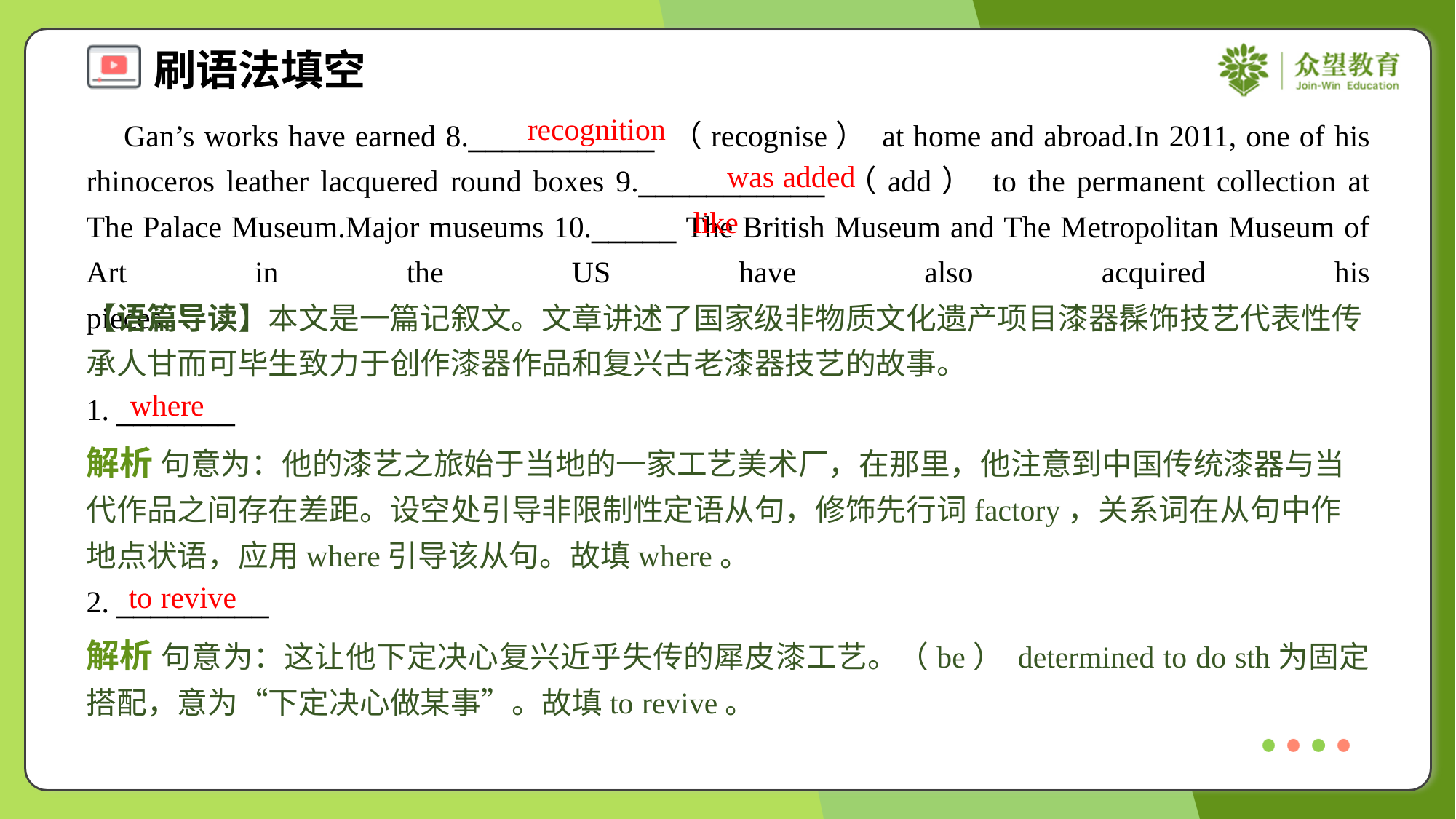

recognition
    Gan’s works have earned 8.___________ （recognise） at home and abroad.In 2011, one of his rhinoceros leather lacquered round boxes 9.___________ （add） to the permanent collection at The Palace Museum.Major museums 10._____ The British Museum and The Metropolitan Museum of Art in the US have also acquired his pieces.#1.3
was added
like
【语篇导读】本文是一篇记叙文。文章讲述了国家级非物质文化遗产项目漆器髹饰技艺代表性传承人甘而可毕生致力于创作漆器作品和复兴古老漆器技艺的故事。
where
1. _______
解析 句意为：他的漆艺之旅始于当地的一家工艺美术厂，在那里，他注意到中国传统漆器与当代作品之间存在差距。设空处引导非限制性定语从句，修饰先行词factory，关系词在从句中作地点状语，应用where引导该从句。故填where。
to revive
2. _________
解析 句意为：这让他下定决心复兴近乎失传的犀皮漆工艺。（be） determined to do sth为固定搭配，意为“下定决心做某事”。故填to revive。